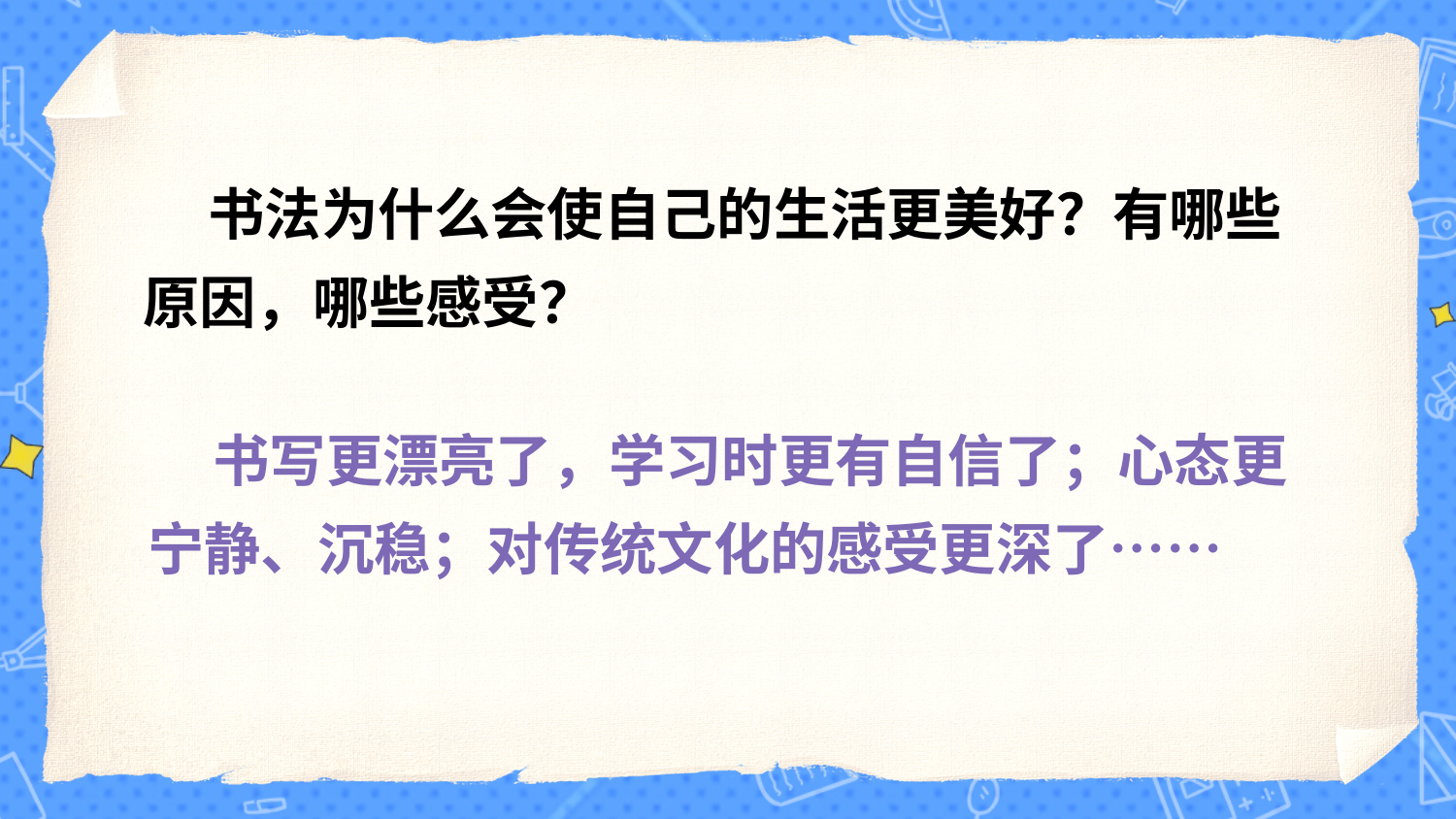

书法为什么会使自己的生活更美好？有哪些原因，哪些感受？
    书写更漂亮了，学习时更有自信了；心态更宁静、沉稳；对传统文化的感受更深了……